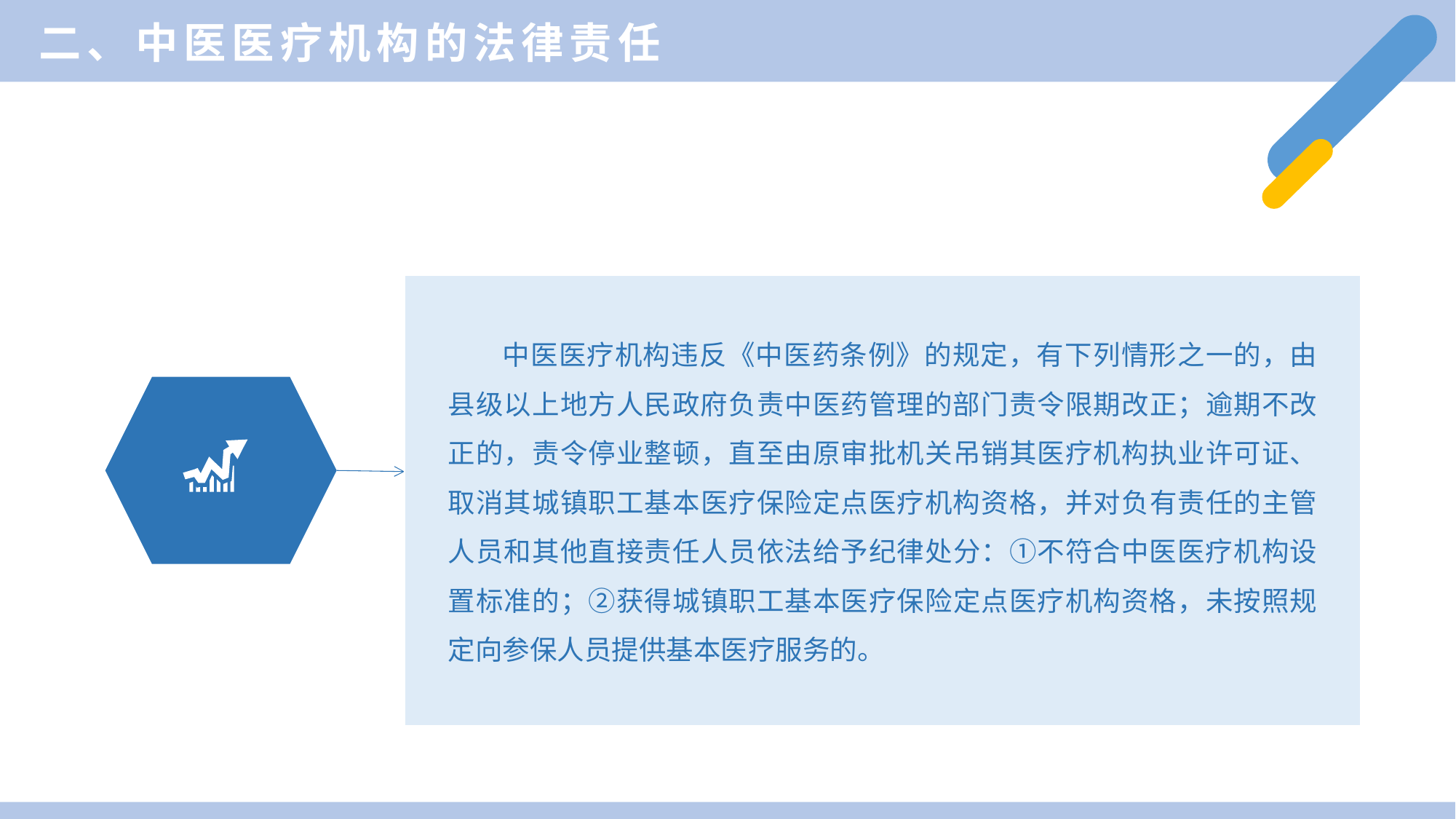

二、中医医疗机构的法律责任

中医医疗机构违反《中医药条例》的规定，有下列情形之一的，由县级以上地方人民政府负责中医药管理的部门责令限期改正；逾期不改正的，责令停业整顿，直至由原审批机关吊销其医疗机构执业许可证、取消其城镇职工基本医疗保险定点医疗机构资格，并对负有责任的主管人员和其他直接责任人员依法给予纪律处分：①不符合中医医疗机构设置标准的；②获得城镇职工基本医疗保险定点医疗机构资格，未按照规定向参保人员提供基本医疗服务的。